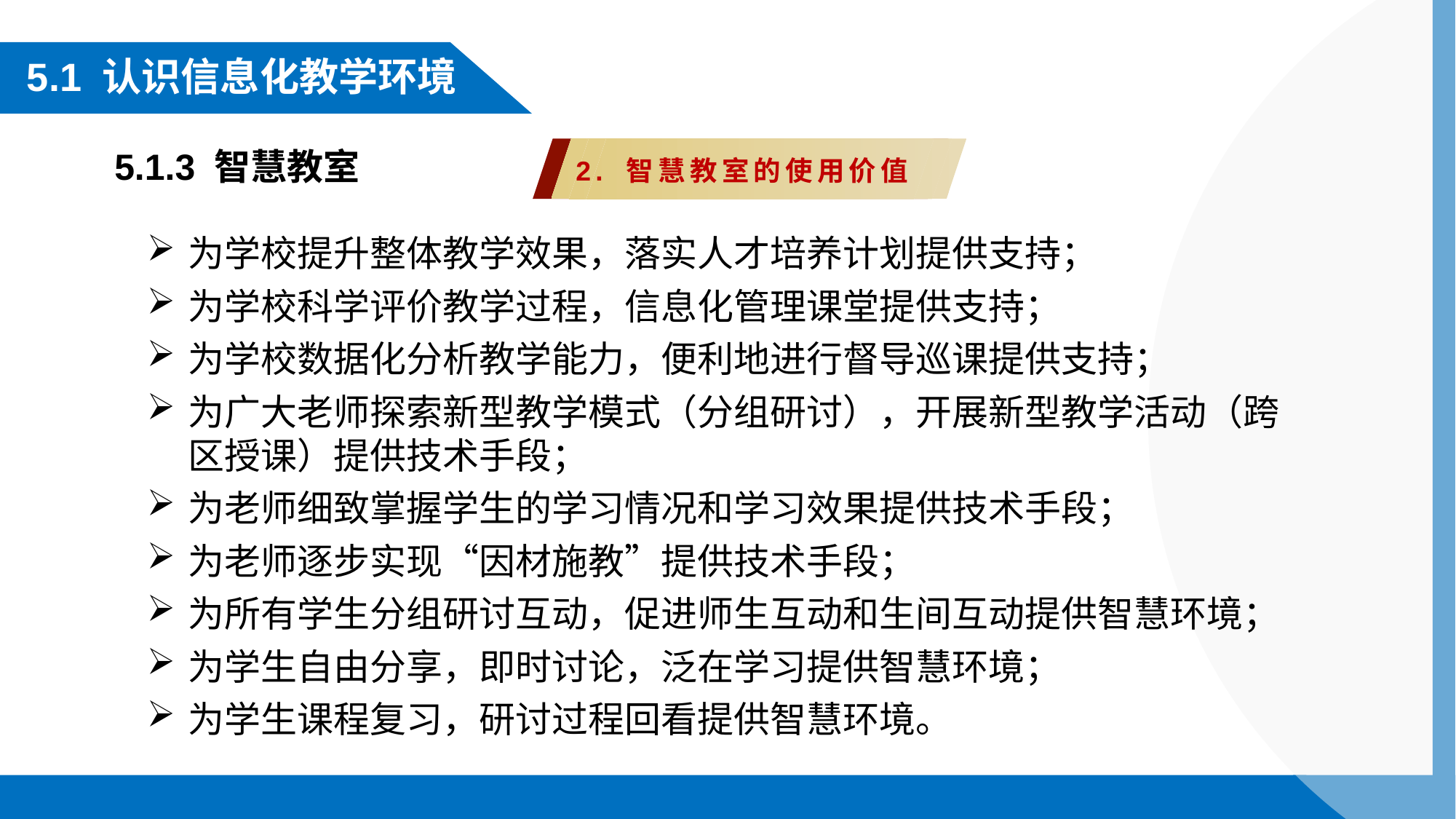

5.1 认识信息化教学环境
5.1.3 智慧教室

2. 智慧教室的使用价值

为学校提升整体教学效果，落实人才培养计划提供支持；
为学校科学评价教学过程，信息化管理课堂提供支持；
为学校数据化分析教学能力，便利地进行督导巡课提供支持；
为广大老师探索新型教学模式（分组研讨），开展新型教学活动（跨区授课）提供技术手段；
为老师细致掌握学生的学习情况和学习效果提供技术手段；
为老师逐步实现“因材施教”提供技术手段；
为所有学生分组研讨互动，促进师生互动和生间互动提供智慧环境；
为学生自由分享，即时讨论，泛在学习提供智慧环境；
为学生课程复习，研讨过程回看提供智慧环境。